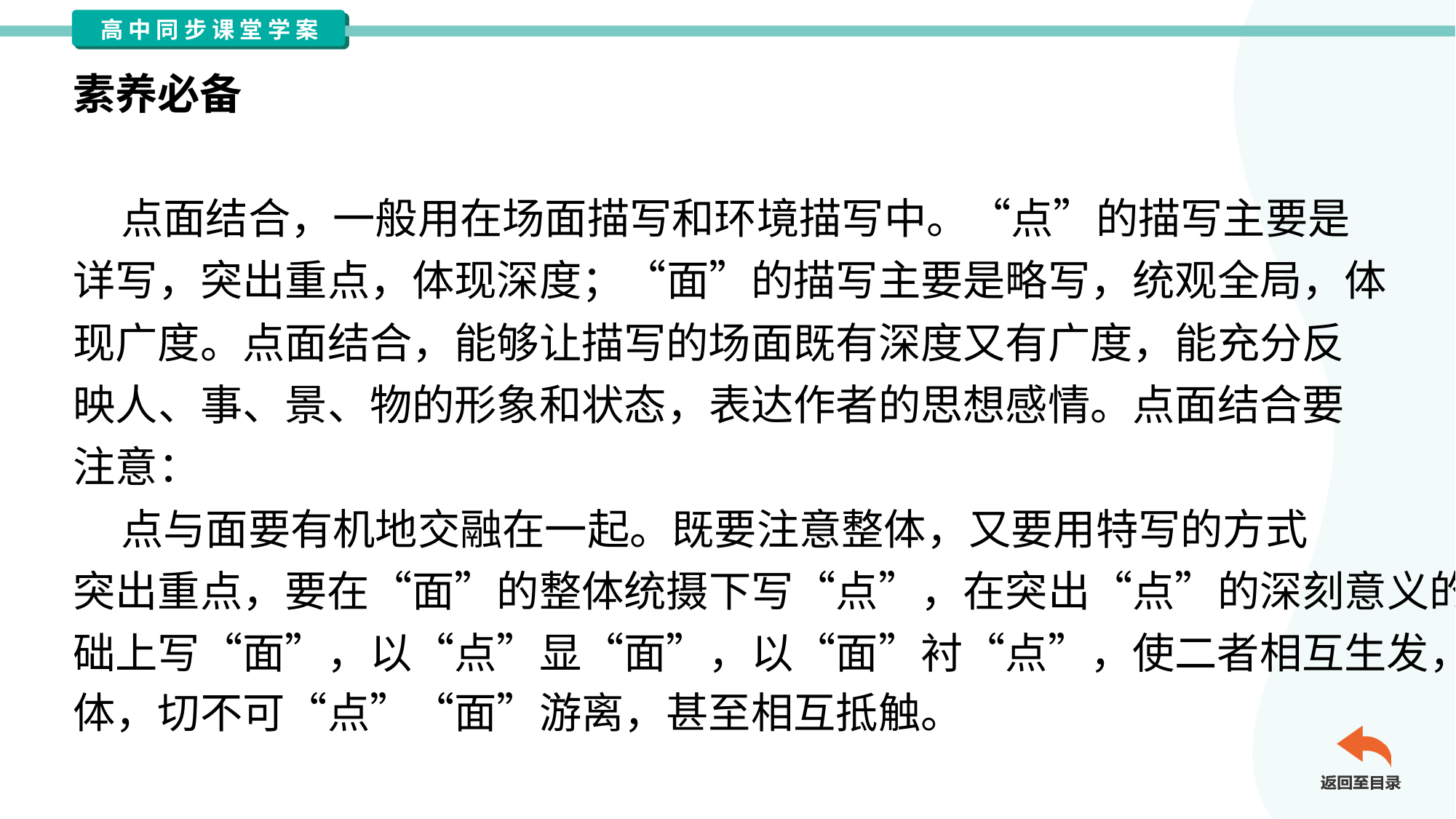

素养必备
点面结合
    点面结合，一般用在场面描写和环境描写中。“点”的描写主要是
详写，突出重点，体现深度；“面”的描写主要是略写，统观全局，体
现广度。点面结合，能够让描写的场面既有深度又有广度，能充分反
映人、事、景、物的形象和状态，表达作者的思想感情。点面结合要
注意：
    点与面要有机地交融在一起。既要注意整体，又要用特写的方式
突出重点，要在“面”的整体统摄下写“点”，在突出“点”的深刻意义的基
础上写“面”，以“点”显“面”，以“面”衬“点”，使二者相互生发，融为一
体，切不可“点”“面”游离，甚至相互抵触。#2.1.2